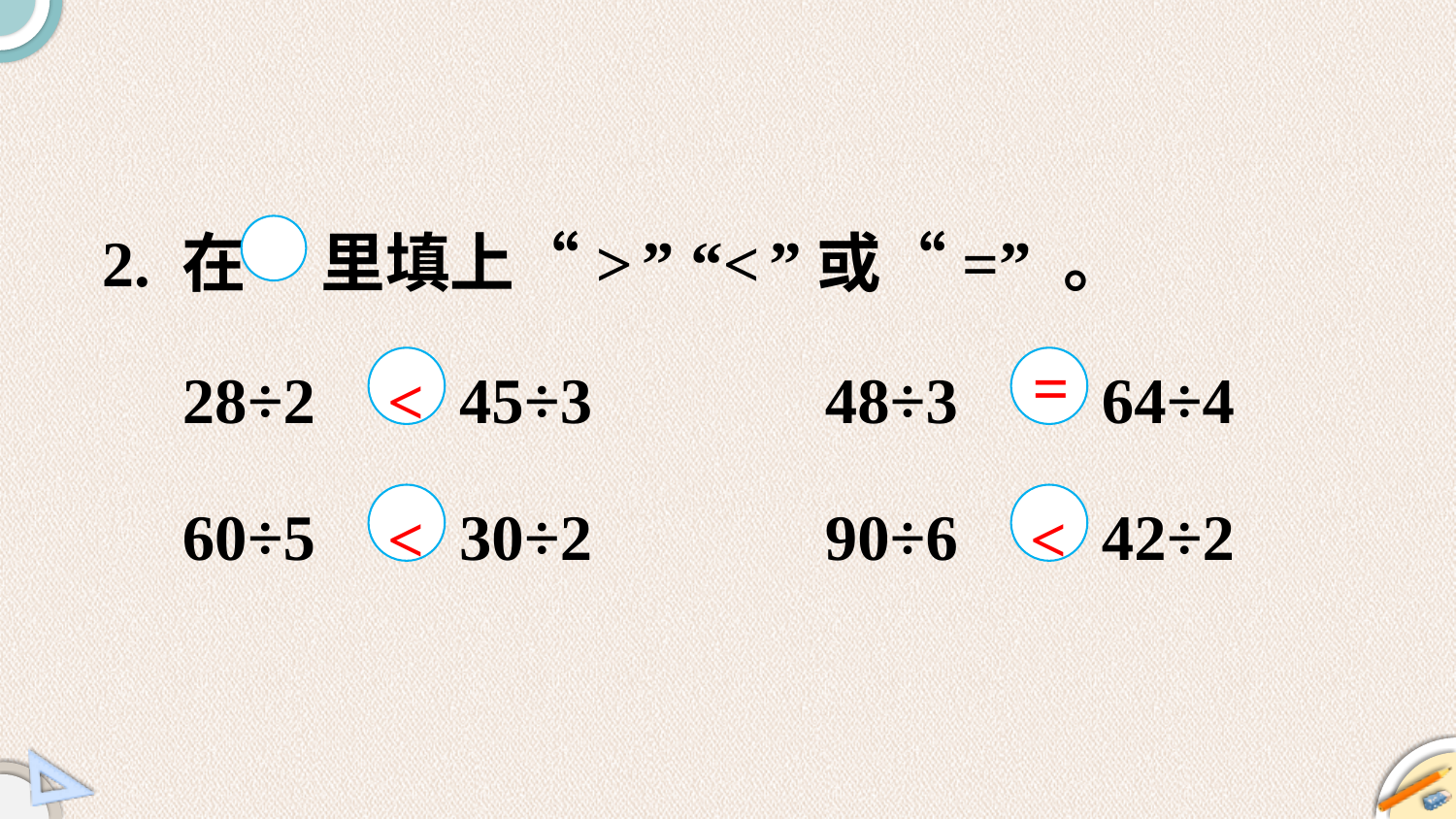

2. 在     里填上“>” “<”或“=” 。

<
28÷2
45÷3

48÷3
64÷4

=
<
<
60÷5
30÷2

90÷6
42÷2